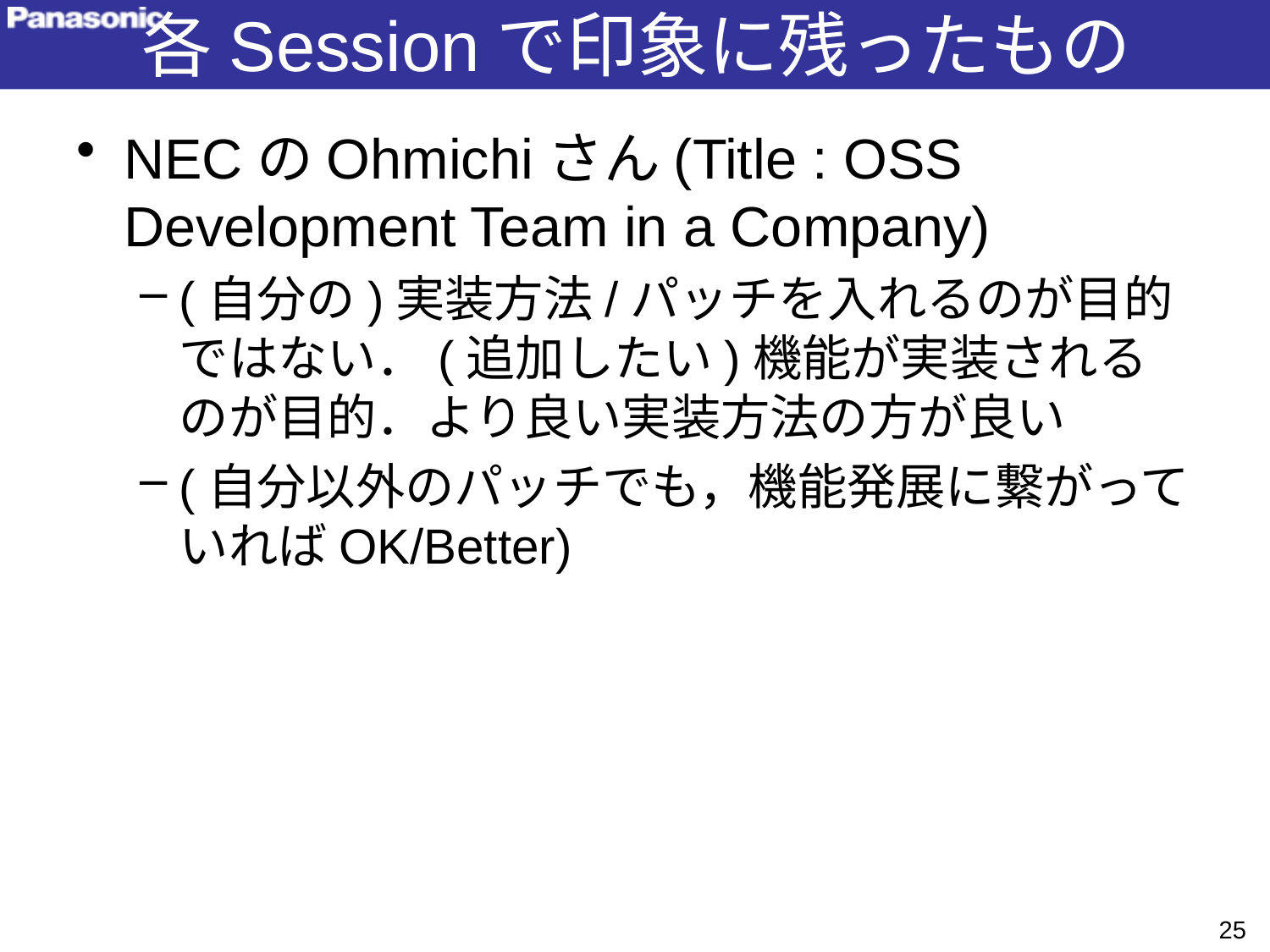

# 各Sessionで印象に残ったもの
NECのOhmichiさん(Title : OSS Development Team in a Company)
(自分の)実装方法/パッチを入れるのが目的ではない．(追加したい)機能が実装されるのが目的．より良い実装方法の方が良い
(自分以外のパッチでも，機能発展に繋がっていればOK/Better)
25